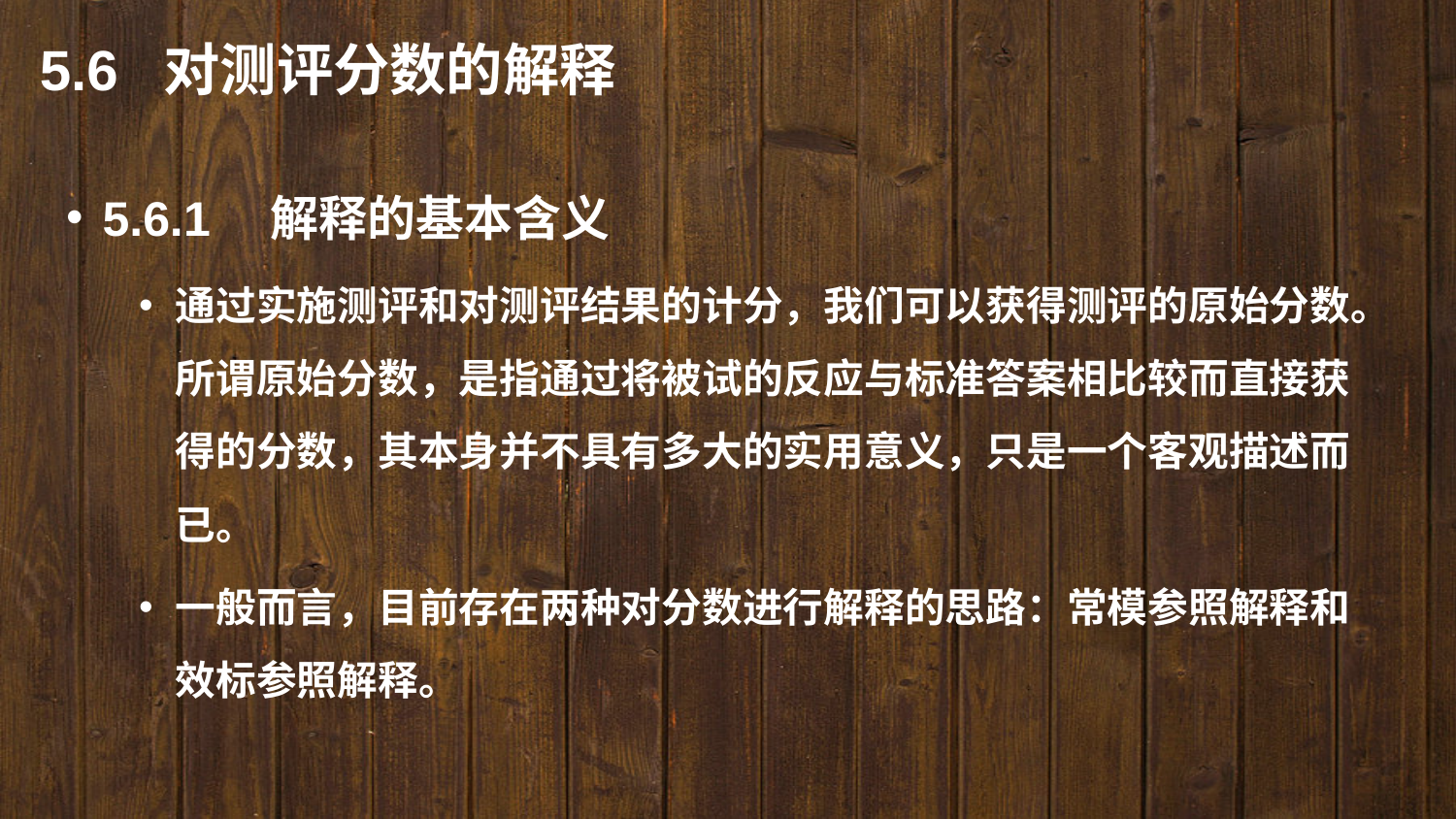

5.6  对测评分数的解释
5.6.1　解释的基本含义
通过实施测评和对测评结果的计分，我们可以获得测评的原始分数。所谓原始分数，是指通过将被试的反应与标准答案相比较而直接获得的分数，其本身并不具有多大的实用意义，只是一个客观描述而已。
一般而言，目前存在两种对分数进行解释的思路：常模参照解释和效标参照解释。